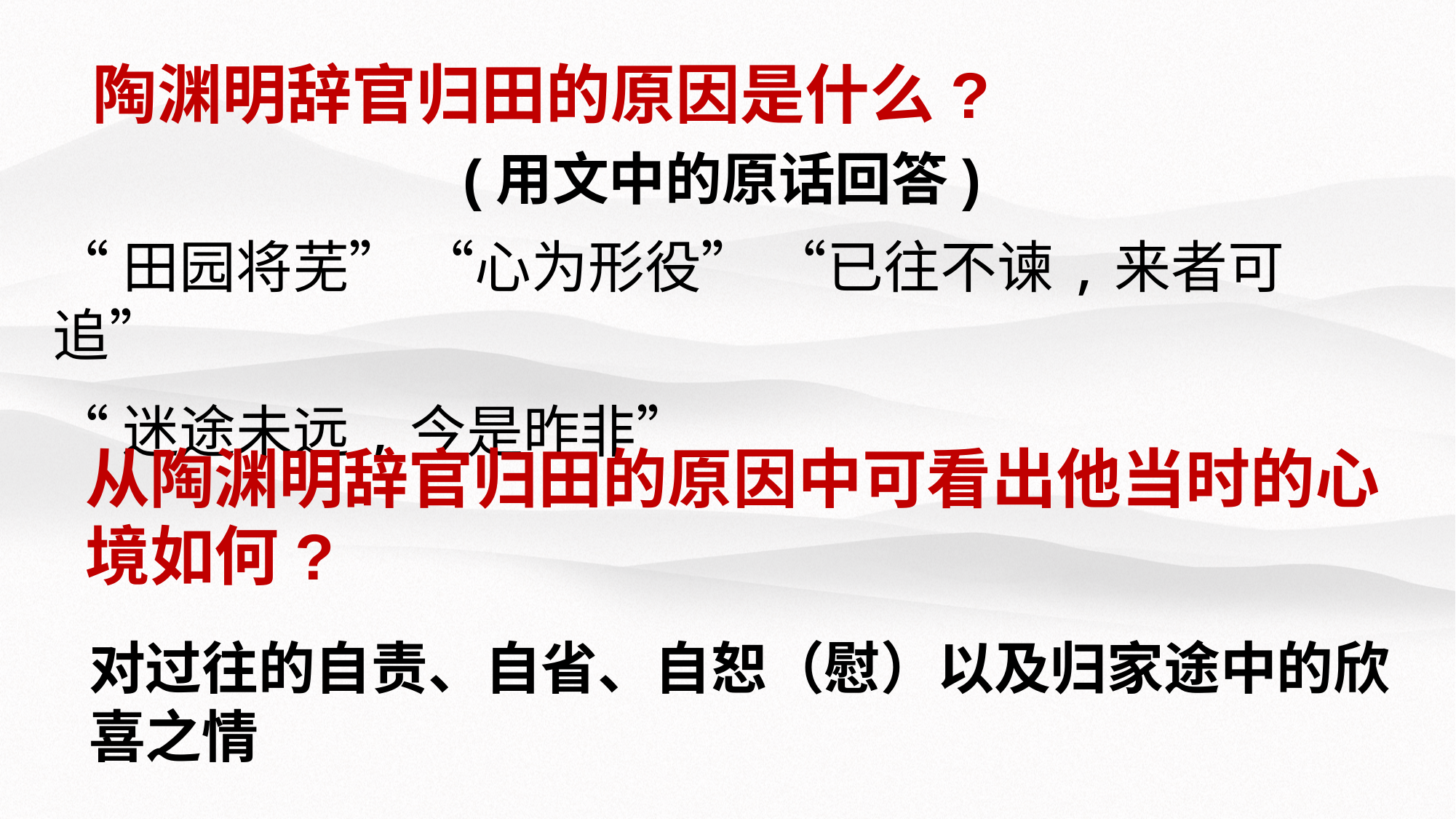

陶渊明辞官归田的原因是什么?
(用文中的原话回答)
“田园将芜” “心为形役” “已往不谏,来者可追”
“迷途未远,今是昨非”
从陶渊明辞官归田的原因中可看出他当时的心境如何?
对过往的自责、自省、自恕（慰）以及归家途中的欣喜之情